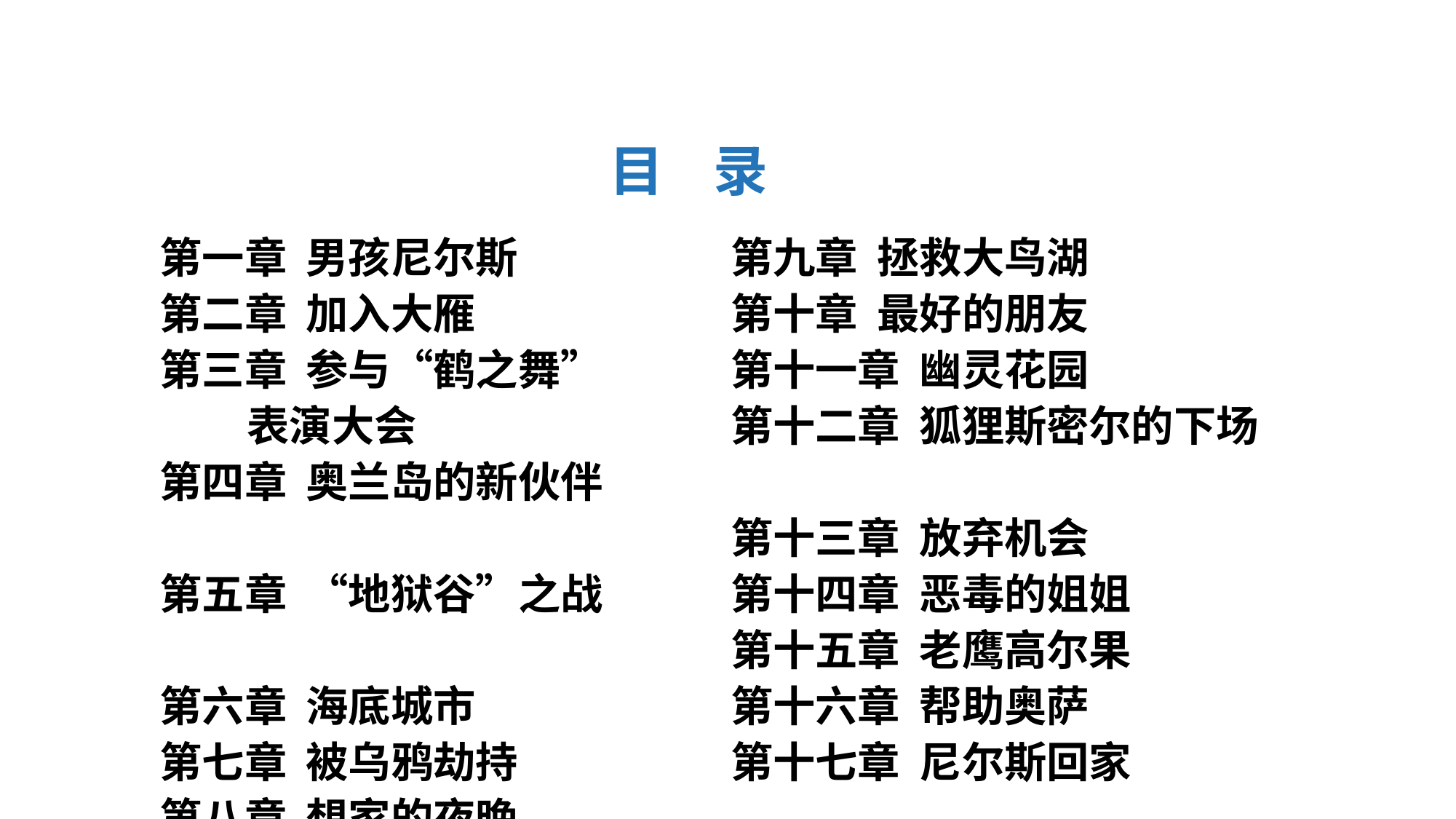

目    录
第一章  男孩尼尔斯
第二章  加入大雁
第三章  参与“鹤之舞”
        表演大会
第四章  奥兰岛的新伙伴
第五章  “地狱谷”之战
第六章  海底城市
第七章  被乌鸦劫持
第八章  想家的夜晚
第九章  拯救大鸟湖
第十章  最好的朋友
第十一章  幽灵花园
第十二章  狐狸斯密尔的下场
第十三章  放弃机会
第十四章  恶毒的姐姐
第十五章  老鹰高尔果
第十六章  帮助奥萨
第十七章  尼尔斯回家